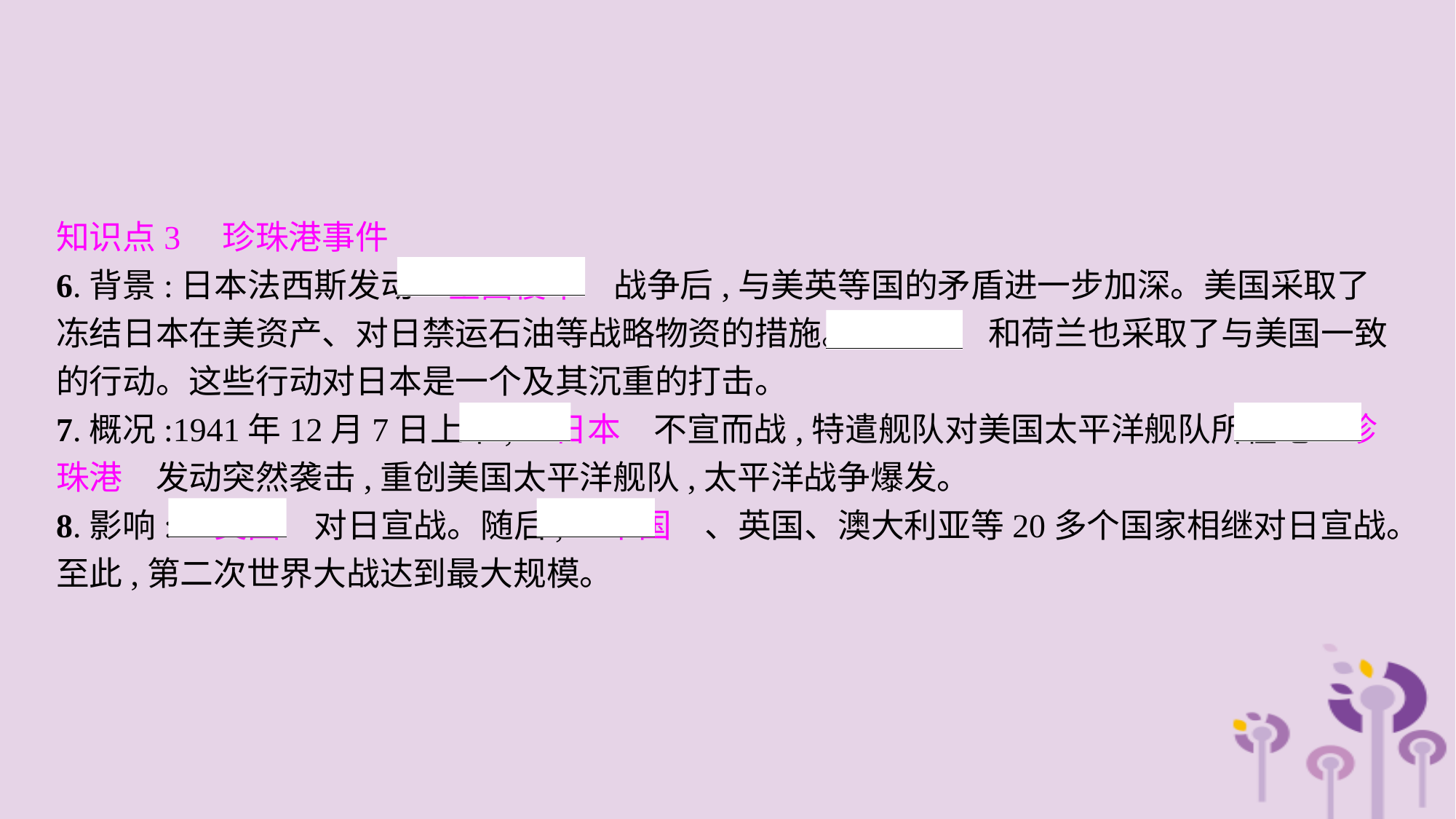

知识点3　珍珠港事件
6.背景:日本法西斯发动　全面侵华　战争后,与美英等国的矛盾进一步加深。美国采取了冻结日本在美资产、对日禁运石油等战略物资的措施。　英国　和荷兰也采取了与美国一致的行动。这些行动对日本是一个及其沉重的打击。
7.概况:1941年12月7日上午,　日本　不宣而战,特遣舰队对美国太平洋舰队所在地　珍珠港　发动突然袭击,重创美国太平洋舰队,太平洋战争爆发。
8.影响:　美国　对日宣战。随后,　中国　、英国、澳大利亚等20多个国家相继对日宣战。至此,第二次世界大战达到最大规模。